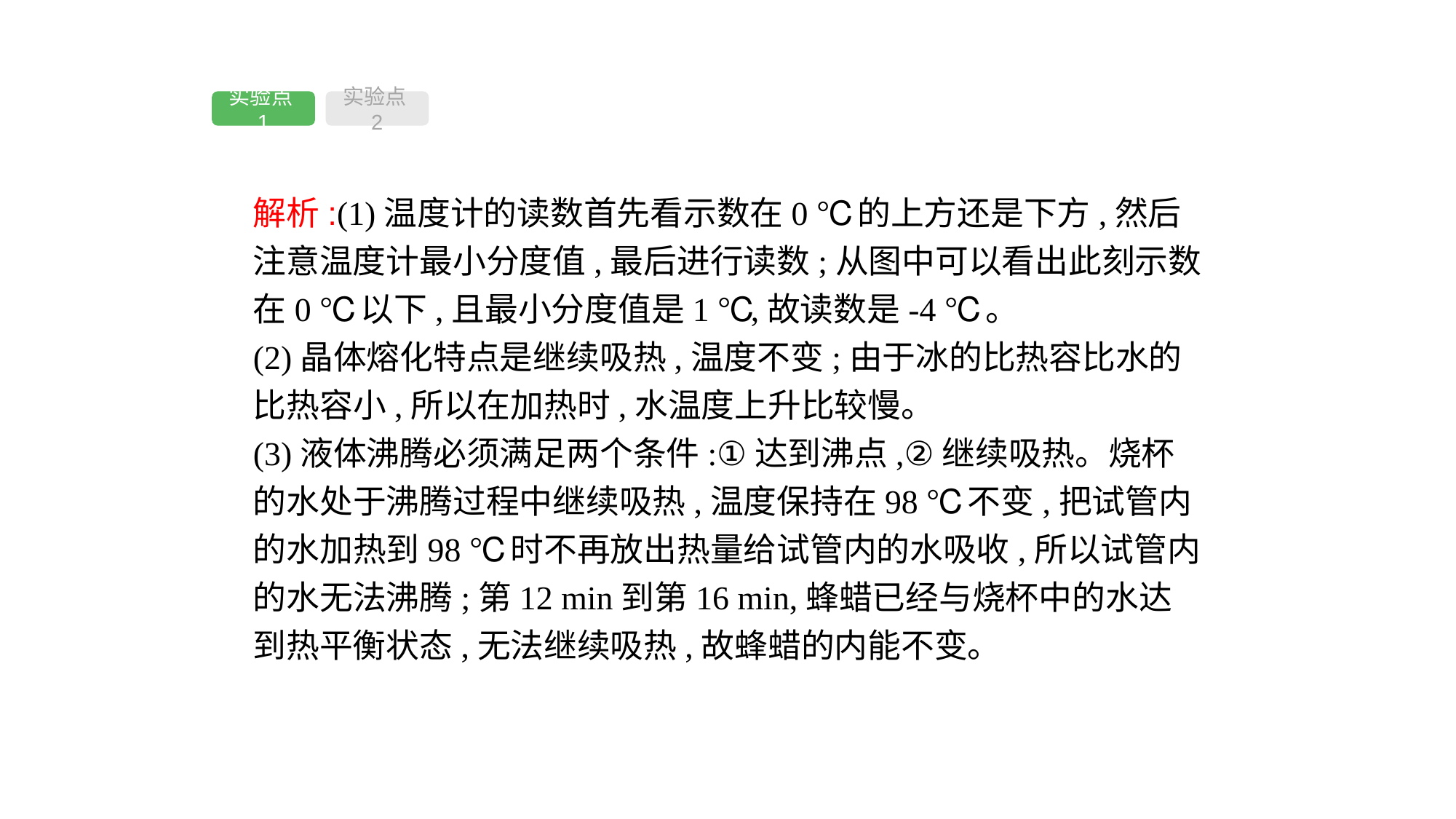

实验点1
实验点2
解析:(1)温度计的读数首先看示数在0 ℃的上方还是下方,然后注意温度计最小分度值,最后进行读数;从图中可以看出此刻示数在0 ℃以下,且最小分度值是1 ℃,故读数是-4 ℃。
(2)晶体熔化特点是继续吸热,温度不变;由于冰的比热容比水的比热容小,所以在加热时,水温度上升比较慢。
(3)液体沸腾必须满足两个条件:①达到沸点,②继续吸热。烧杯的水处于沸腾过程中继续吸热,温度保持在98 ℃不变,把试管内的水加热到98 ℃时不再放出热量给试管内的水吸收,所以试管内的水无法沸腾;第12 min到第16 min,蜂蜡已经与烧杯中的水达到热平衡状态,无法继续吸热,故蜂蜡的内能不变。